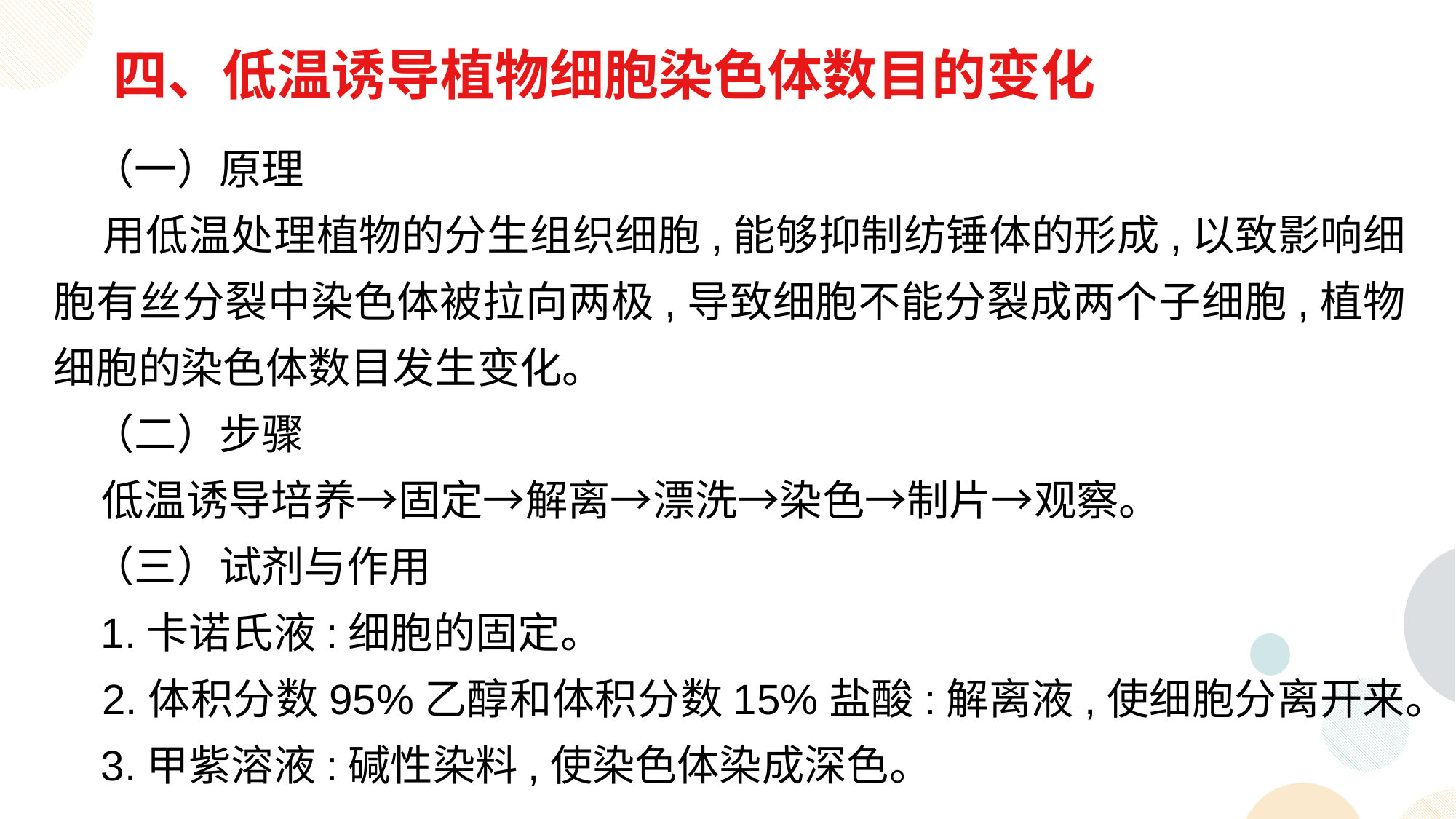

四、低温诱导植物细胞染色体数目的变化
   （一）原理
    用低温处理植物的分生组织细胞,能够抑制纺锤体的形成,以致影响细胞有丝分裂中染色体被拉向两极,导致细胞不能分裂成两个子细胞,植物细胞的染色体数目发生变化。
   （二）步骤
    低温诱导培养→固定→解离→漂洗→染色→制片→观察。
   （三）试剂与作用
    1.卡诺氏液:细胞的固定。
    2.体积分数95%乙醇和体积分数15%盐酸:解离液,使细胞分离开来。
    3.甲紫溶液:碱性染料,使染色体染成深色。